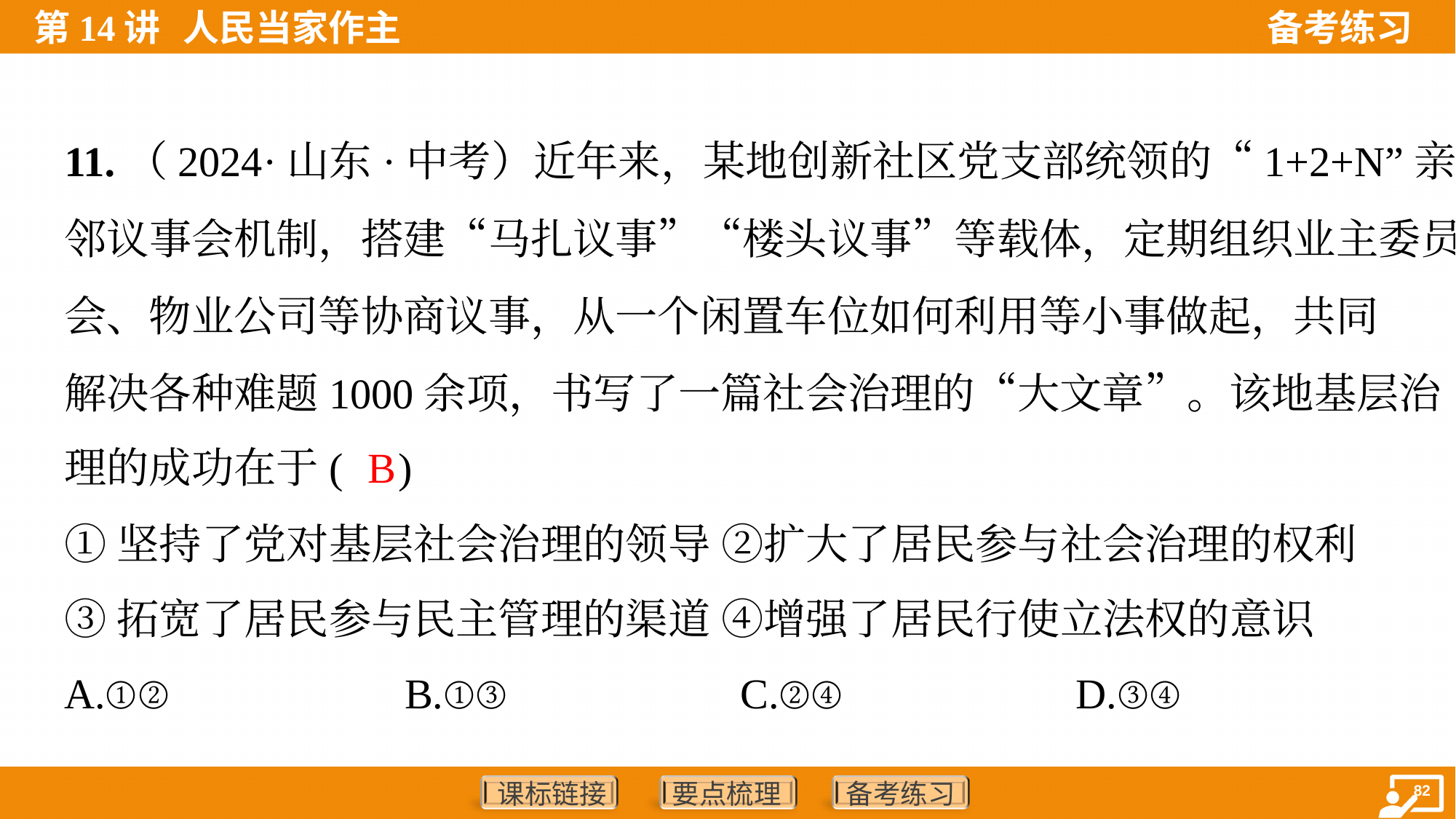

11.（2024·山东·中考）近年来，某地创新社区党支部统领的“1+2+N”亲
邻议事会机制，搭建“马扎议事”“楼头议事”等载体，定期组织业主委员
会、物业公司等协商议事，从一个闲置车位如何利用等小事做起，共同
解决各种难题1000余项，书写了一篇社会治理的“大文章”。该地基层治
理的成功在于(     )
B
①坚持了党对基层社会治理的领导 ②扩大了居民参与社会治理的权利
③拓宽了居民参与民主管理的渠道 ④增强了居民行使立法权的意识
A.①②	B.①③	C.②④	D.③④